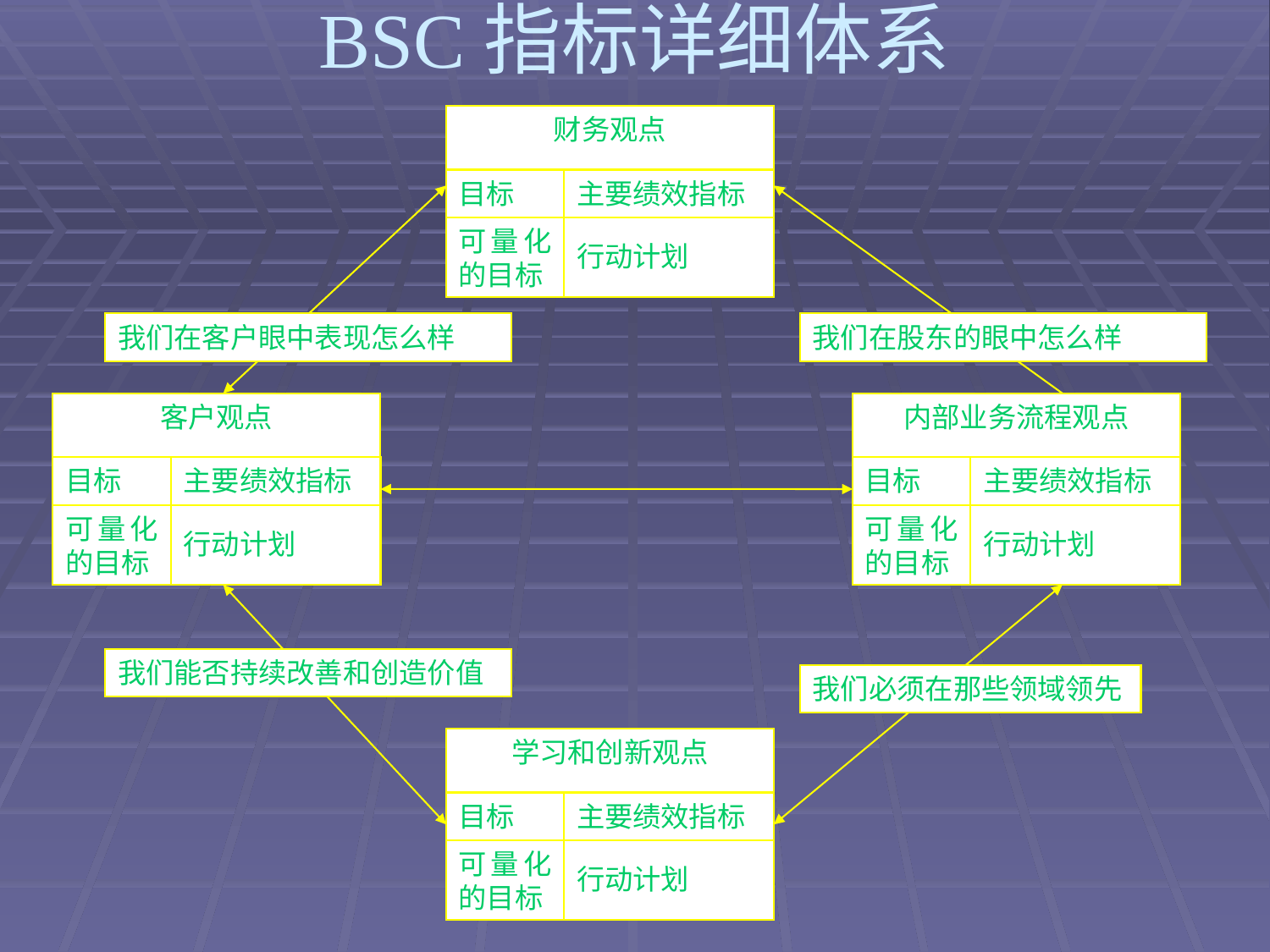

# BSC指标详细体系
财务观点
目标
可量化的目标
行动计划
主要绩效指标

我们在客户眼中表现怎么样
我们在股东的眼中怎么样
客户观点
目标
可量化的目标
行动计划
主要绩效指标
内部业务流程观点
目标
可量化的目标
行动计划
主要绩效指标

我们能否持续改善和创造价值
我们必须在那些领域领先
学习和创新观点
目标
可量化的目标
行动计划
主要绩效指标